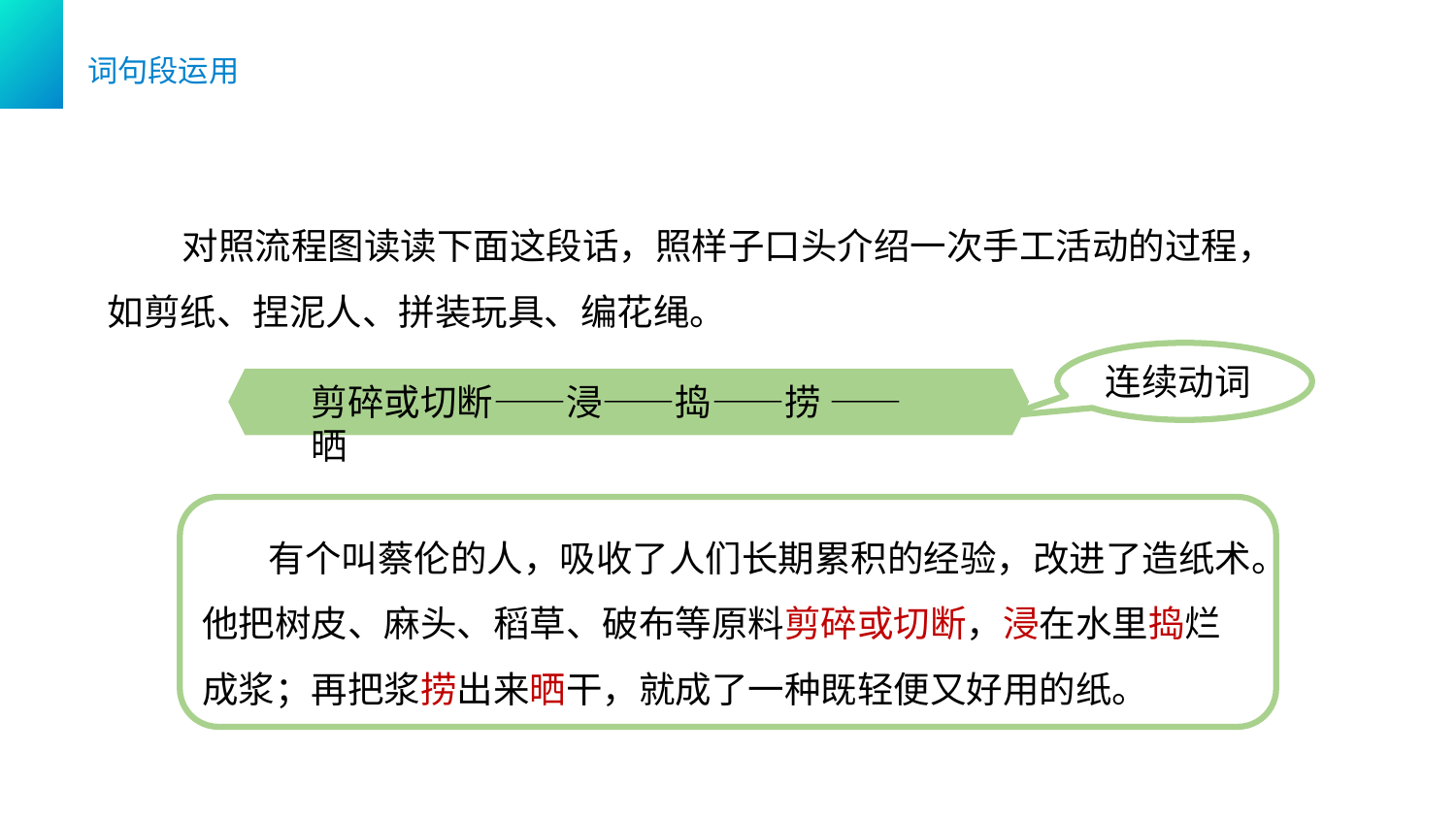

词句段运用
        对照流程图读读下面这段话，照样子口头介绍一次手工活动的过程，如剪纸、捏泥人、拼装玩具、编花绳。

连续动词
剪碎或切断——浸——捣——捞 —— 晒
       有个叫蔡伦的人，吸收了人们长期累积的经验，改进了造纸术。他把树皮、麻头、稻草、破布等原料剪碎或切断，浸在水里捣烂成浆；再把浆捞出来晒干，就成了一种既轻便又好用的纸。